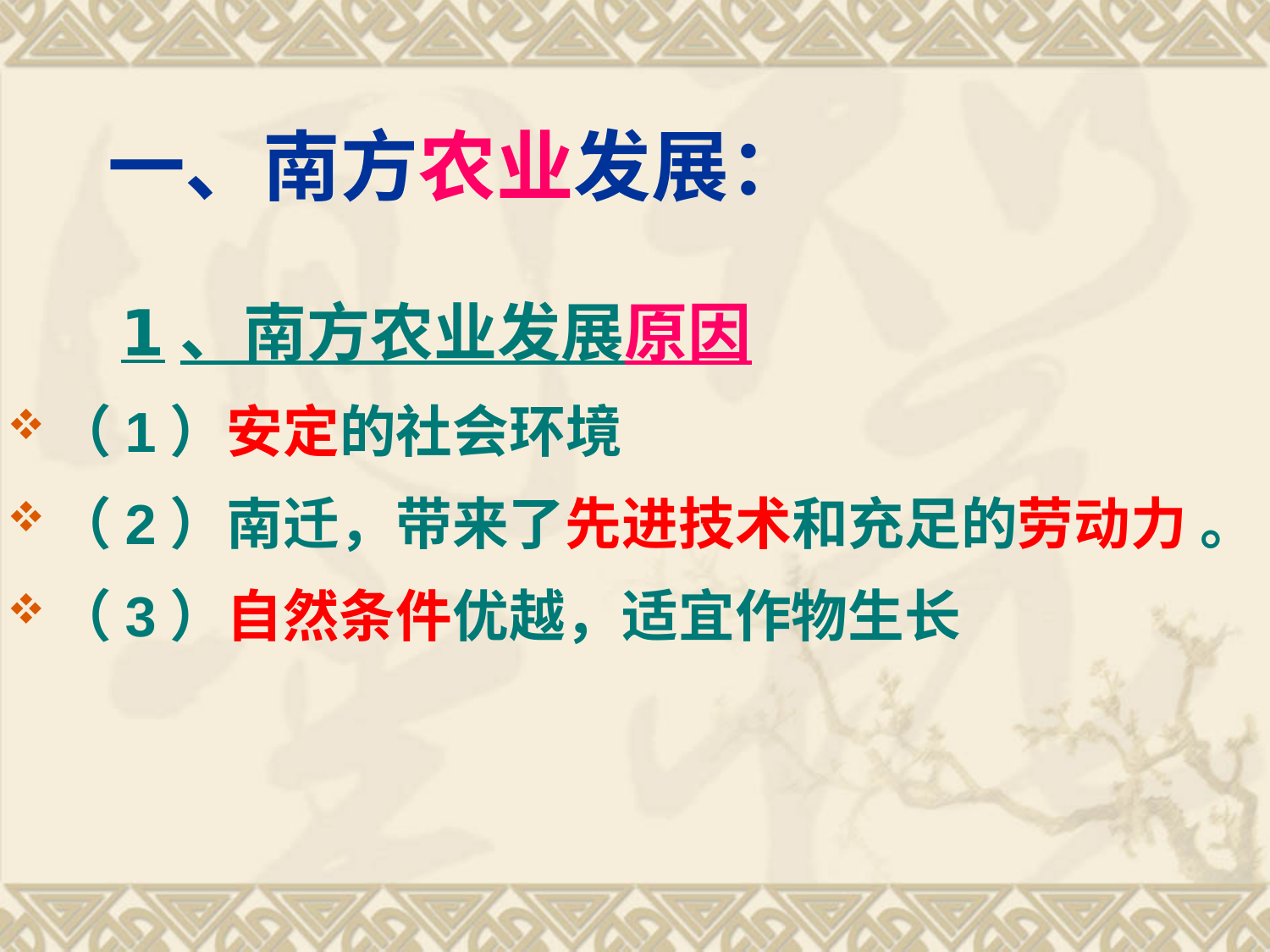

# 一、南方农业发展：
1、南方农业发展原因
（1）安定的社会环境
（2）南迁，带来了先进技术和充足的劳动力 。
（3）自然条件优越，适宜作物生长